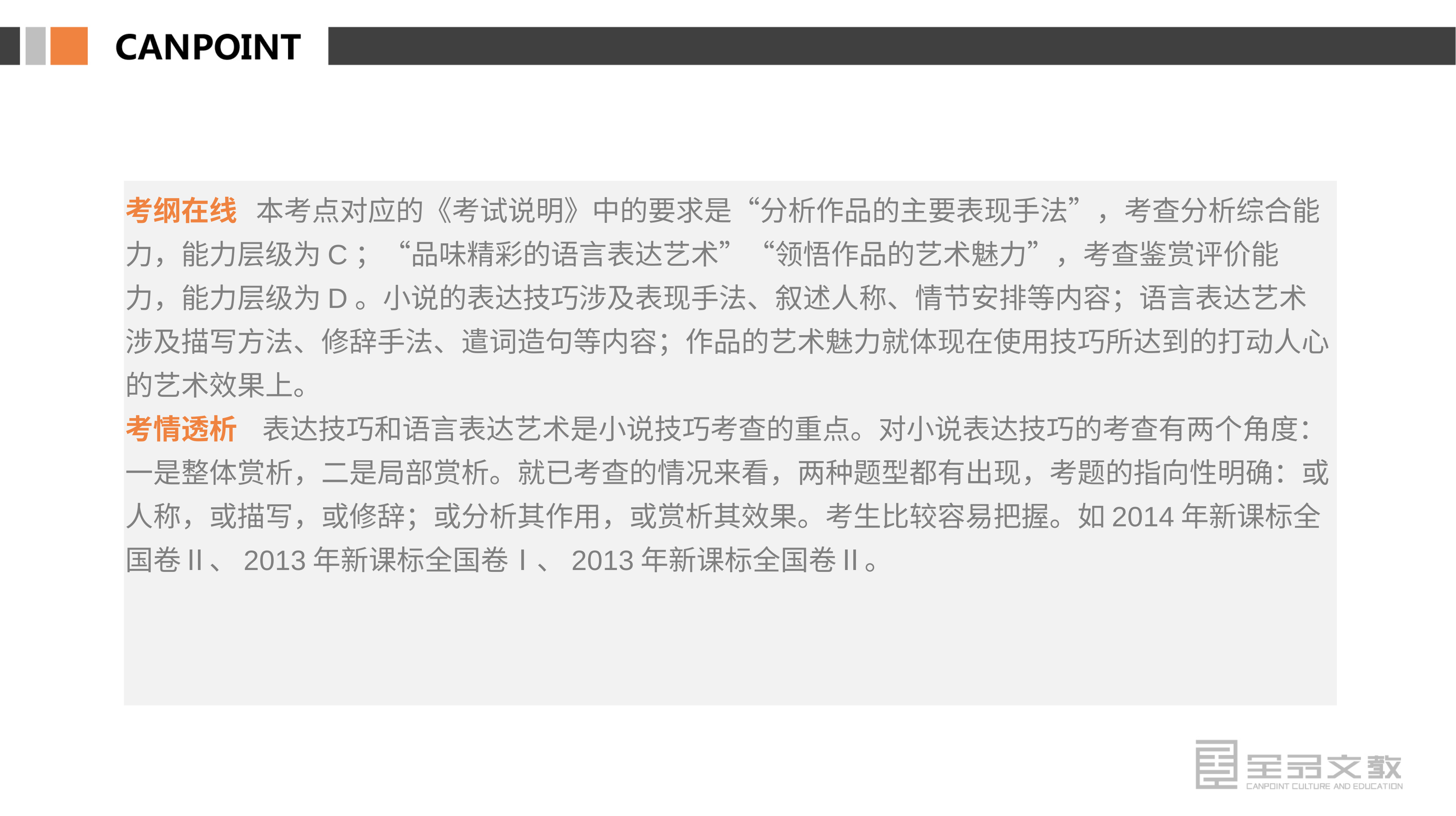

考纲在线   本考点对应的《考试说明》中的要求是“分析作品的主要表现手法”，考查分析综合能力，能力层级为C；“品味精彩的语言表达艺术”“领悟作品的艺术魅力”，考查鉴赏评价能力，能力层级为D。小说的表达技巧涉及表现手法、叙述人称、情节安排等内容；语言表达艺术涉及描写方法、修辞手法、遣词造句等内容；作品的艺术魅力就体现在使用技巧所达到的打动人心的艺术效果上。
考情透析    表达技巧和语言表达艺术是小说技巧考查的重点。对小说表达技巧的考查有两个角度：一是整体赏析，二是局部赏析。就已考查的情况来看，两种题型都有出现，考题的指向性明确：或人称，或描写，或修辞；或分析其作用，或赏析其效果。考生比较容易把握。如2014年新课标全国卷Ⅱ、2013年新课标全国卷Ⅰ、2013年新课标全国卷Ⅱ。